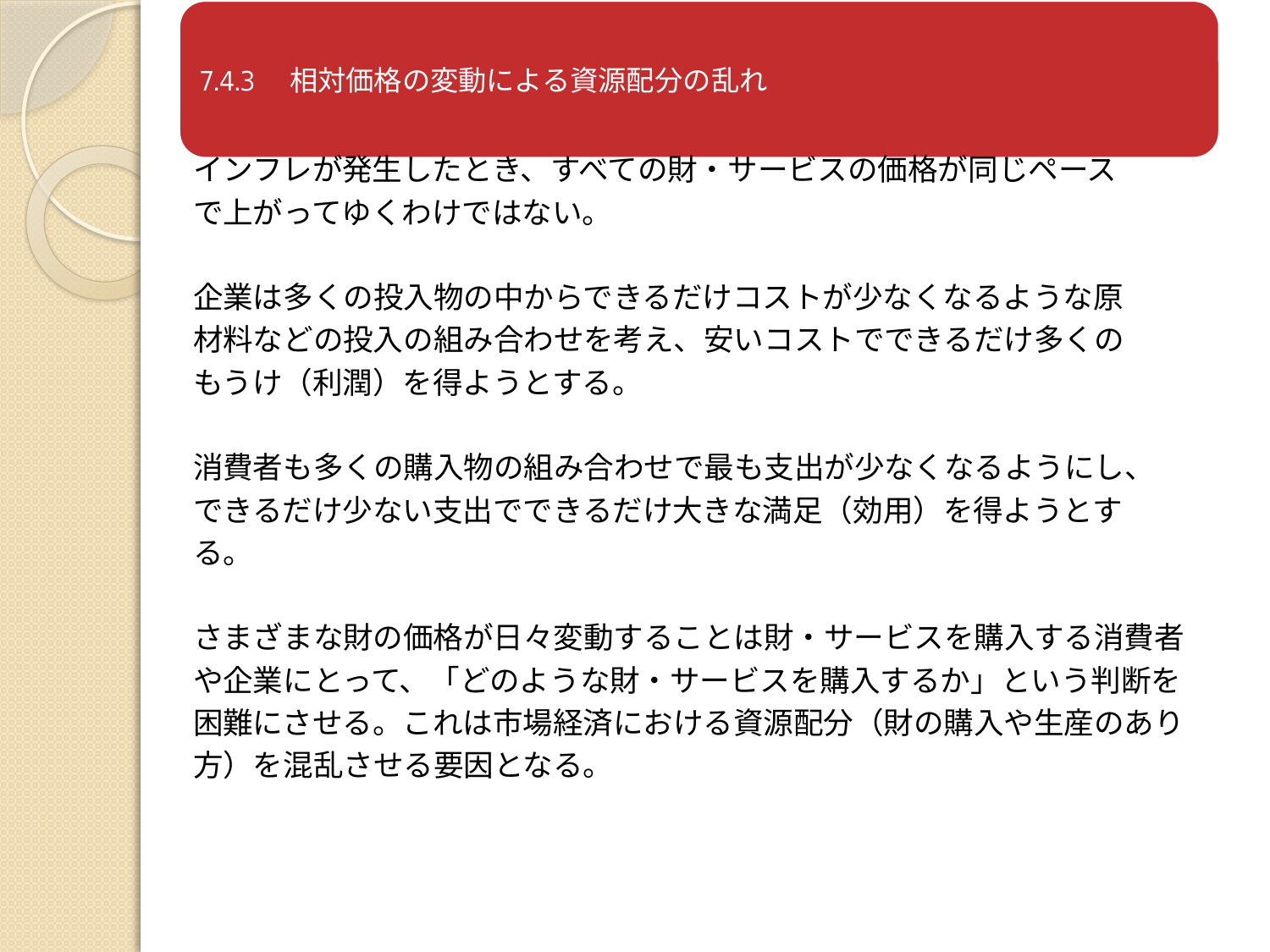

7.4.3　相対価格の変動による資源配分の乱れ
インフレが発生したとき、すべての財・サービスの価格が同じペース
で上がってゆくわけではない。

企業は多くの投入物の中からできるだけコストが少なくなるような原
材料などの投入の組み合わせを考え、安いコストでできるだけ多くの
もうけ（利潤）を得ようとする。

消費者も多くの購入物の組み合わせで最も支出が少なくなるようにし、
できるだけ少ない支出でできるだけ大きな満足（効用）を得ようとす
る。

さまざまな財の価格が日々変動することは財・サービスを購入する消費者
や企業にとって、「どのような財・サービスを購入するか」という判断を
困難にさせる。これは市場経済における資源配分（財の購入や生産のあり
方）を混乱させる要因となる。